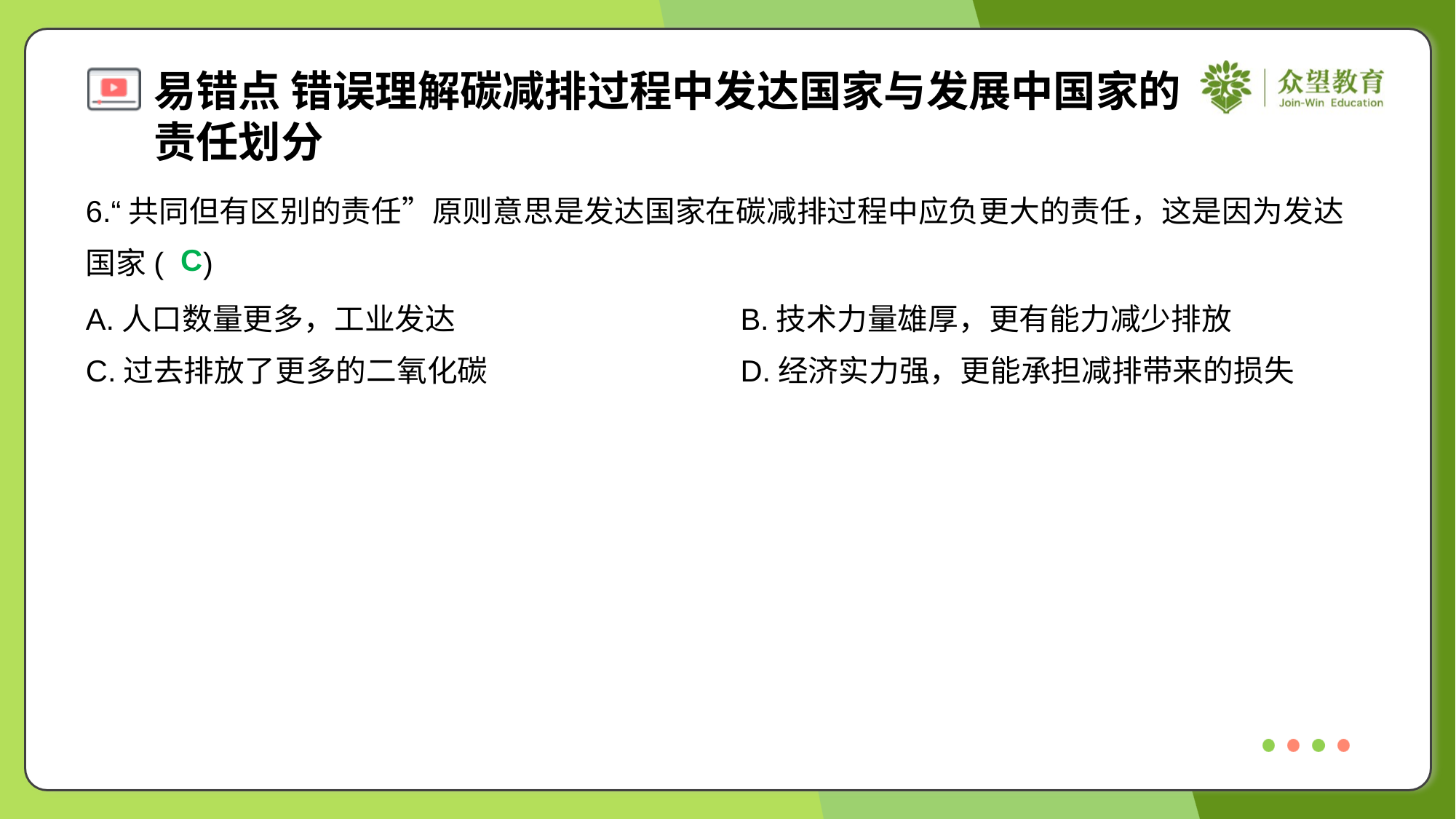

6.“共同但有区别的责任”原则意思是发达国家在碳减排过程中应负更大的责任，这是因为发达
国家(     )
C
A.人口数量更多，工业发达	B.技术力量雄厚，更有能力减少排放
C.过去排放了更多的二氧化碳	D.经济实力强，更能承担减排带来的损失